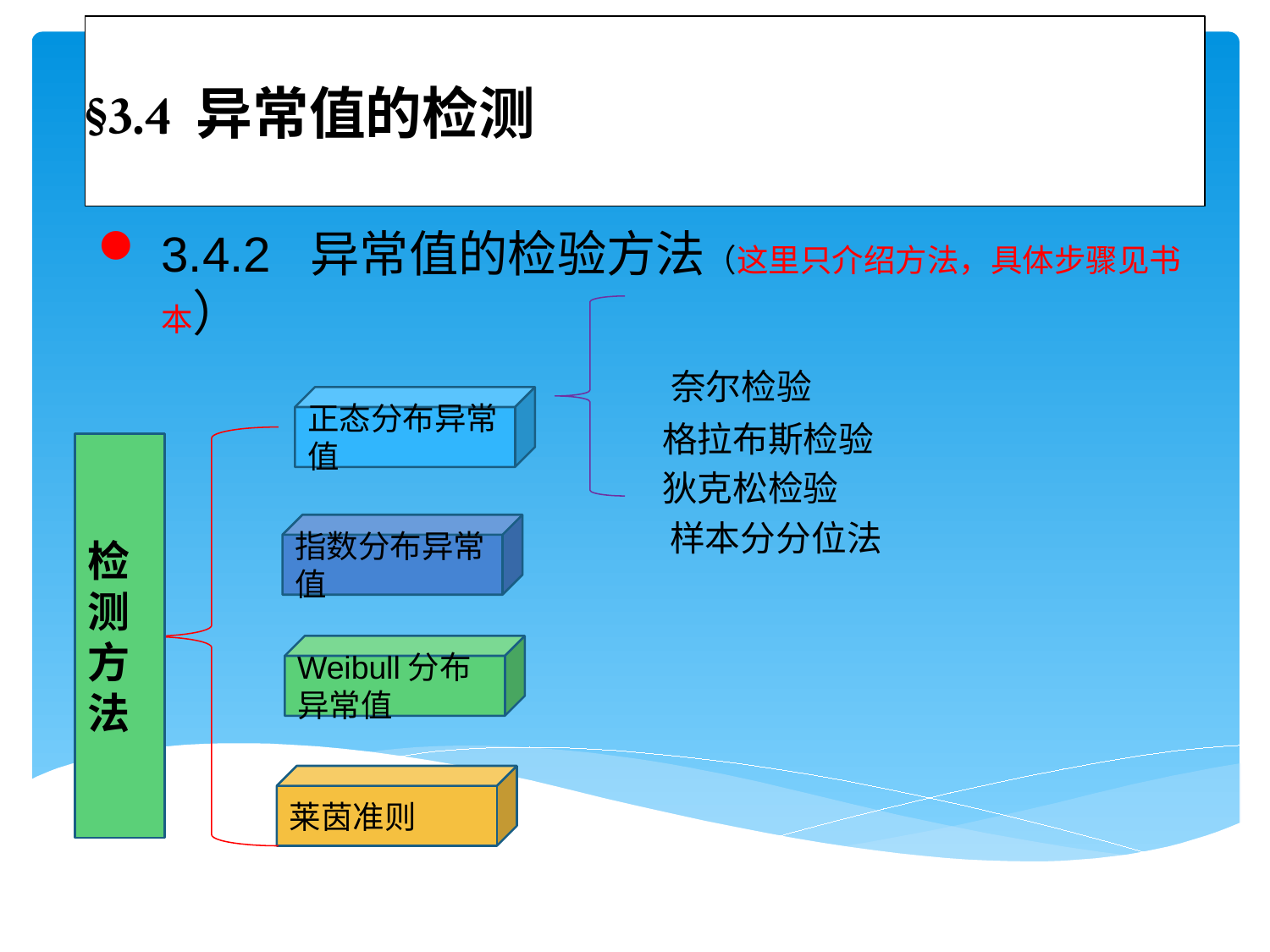

# §3.4 异常值的检测
3.4.2  异常值的检验方法（这里只介绍方法，具体步骤见书本）
                                                   奈尔检验
                                                                       格拉布斯检验
                                                                       狄克松检验
                                                                        样本分分位法

正态分布异常值

检测方法
指数分布异常值
Weibull分布异常值
莱茵准则